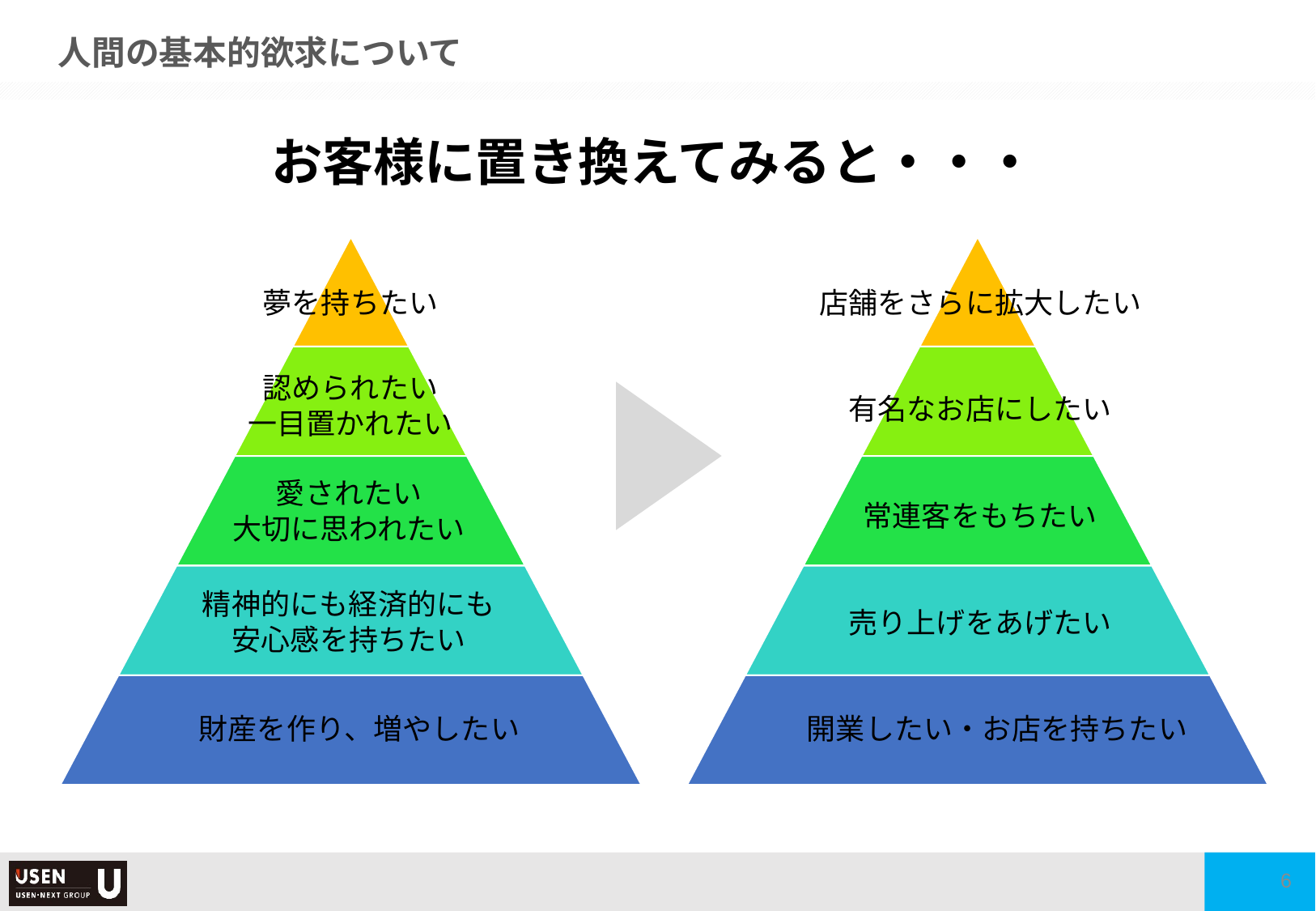

人間の基本的欲求について
お客様に置き換えてみると・・・

夢を持ちたい
店舗をさらに拡大したい
認められたい
一目置かれたい
有名なお店にしたい

愛されたい
大切に思われたい
常連客をもちたい
精神的にも経済的にも
安心感を持ちたい
売り上げをあげたい
財産を作り、増やしたい
開業したい・お店を持ちたい
6